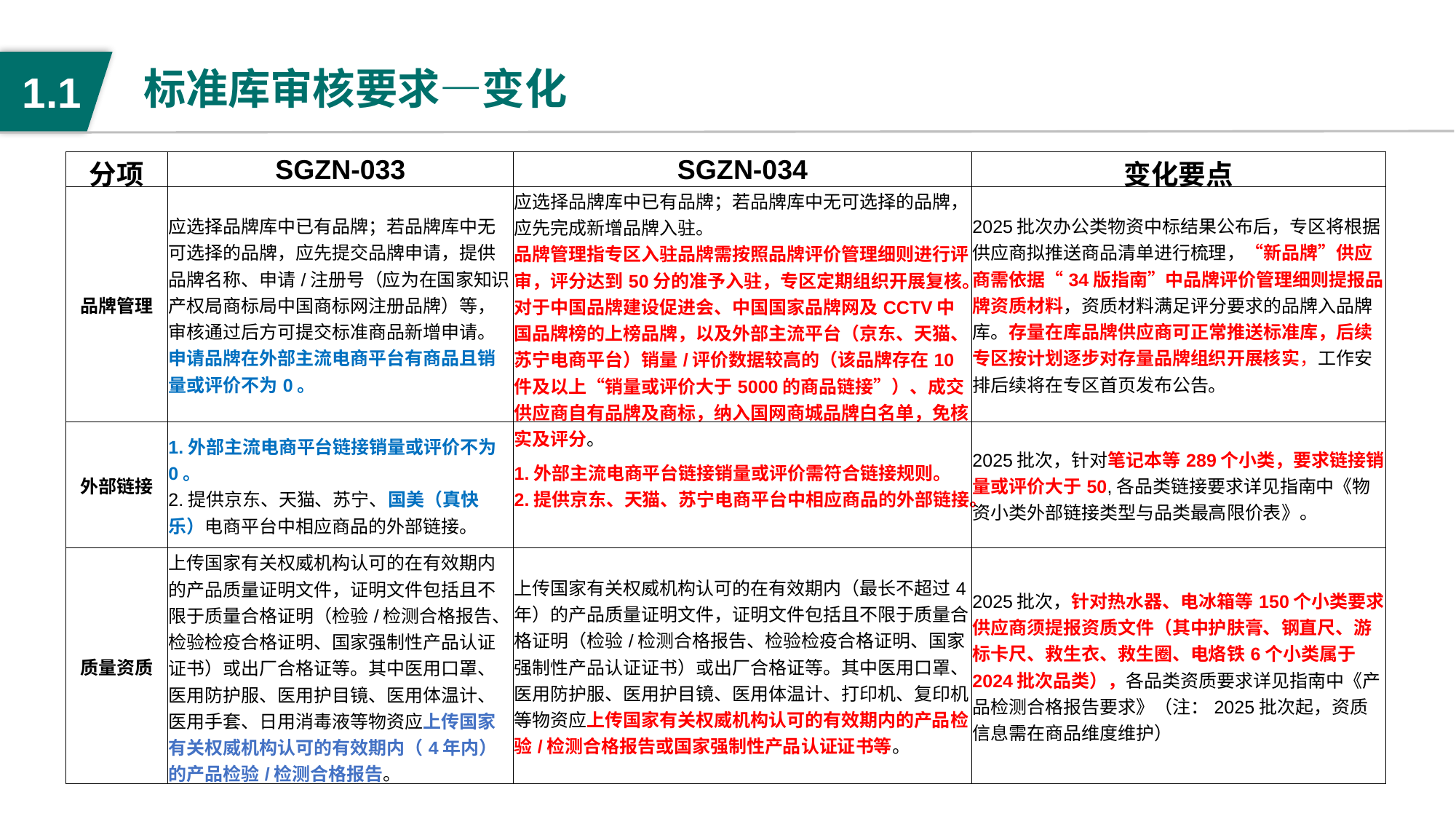

标准库审核要求—变化
1.1
| 分项 | SGZN-033 | SGZN-034 | 变化要点 |
| --- | --- | --- | --- |
| 品牌管理 | 应选择品牌库中已有品牌；若品牌库中无可选择的品牌，应先提交品牌申请，提供品牌名称、申请/注册号（应为在国家知识产权局商标局中国商标网注册品牌）等，审核通过后方可提交标准商品新增申请。申请品牌在外部主流电商平台有商品且销量或评价不为0。 | 应选择品牌库中已有品牌；若品牌库中无可选择的品牌，应先完成新增品牌入驻。 品牌管理指专区入驻品牌需按照品牌评价管理细则进行评审，评分达到50分的准予入驻，专区定期组织开展复核。对于中国品牌建设促进会、中国国家品牌网及CCTV中国品牌榜的上榜品牌，以及外部主流平台（京东、天猫、苏宁电商平台）销量/评价数据较高的（该品牌存在10件及以上“销量或评价大于5000的商品链接”）、成交供应商自有品牌及商标，纳入国网商城品牌白名单，免核实及评分。 | 2025批次办公类物资中标结果公布后，专区将根据供应商拟推送商品清单进行梳理，“新品牌”供应商需依据“34版指南”中品牌评价管理细则提报品牌资质材料，资质材料满足评分要求的品牌入品牌库。存量在库品牌供应商可正常推送标准库，后续专区按计划逐步对存量品牌组织开展核实，工作安排后续将在专区首页发布公告。 |
| 外部链接 | 1.外部主流电商平台链接销量或评价不为0。 2.提供京东、天猫、苏宁、国美（真快乐）电商平台中相应商品的外部链接。 | 1.外部主流电商平台链接销量或评价需符合链接规则。 2.提供京东、天猫、苏宁电商平台中相应商品的外部链接。 | 2025批次，针对笔记本等289个小类，要求链接销量或评价大于50,各品类链接要求详见指南中《物资小类外部链接类型与品类最高限价表》。 |
| 质量资质 | 上传国家有关权威机构认可的在有效期内的产品质量证明文件，证明文件包括且不限于质量合格证明（检验/检测合格报告、检验检疫合格证明、国家强制性产品认证证书）或出厂合格证等。其中医用口罩、医用防护服、医用护目镜、医用体温计、医用手套、日用消毒液等物资应上传国家有关权威机构认可的有效期内（4年内）的产品检验/检测合格报告。 | 上传国家有关权威机构认可的在有效期内（最长不超过4年）的产品质量证明文件，证明文件包括且不限于质量合格证明（检验/检测合格报告、检验检疫合格证明、国家强制性产品认证证书）或出厂合格证等。其中医用口罩、医用防护服、医用护目镜、医用体温计、打印机、复印机等物资应上传国家有关权威机构认可的有效期内的产品检验/检测合格报告或国家强制性产品认证证书等。 | 2025批次，针对热水器、电冰箱等150个小类要求供应商须提报资质文件（其中护肤膏、钢直尺、游标卡尺、救生衣、救生圈、电烙铁6个小类属于2024批次品类），各品类资质要求详见指南中《产品检测合格报告要求》（注：2025批次起，资质信息需在商品维度维护） |